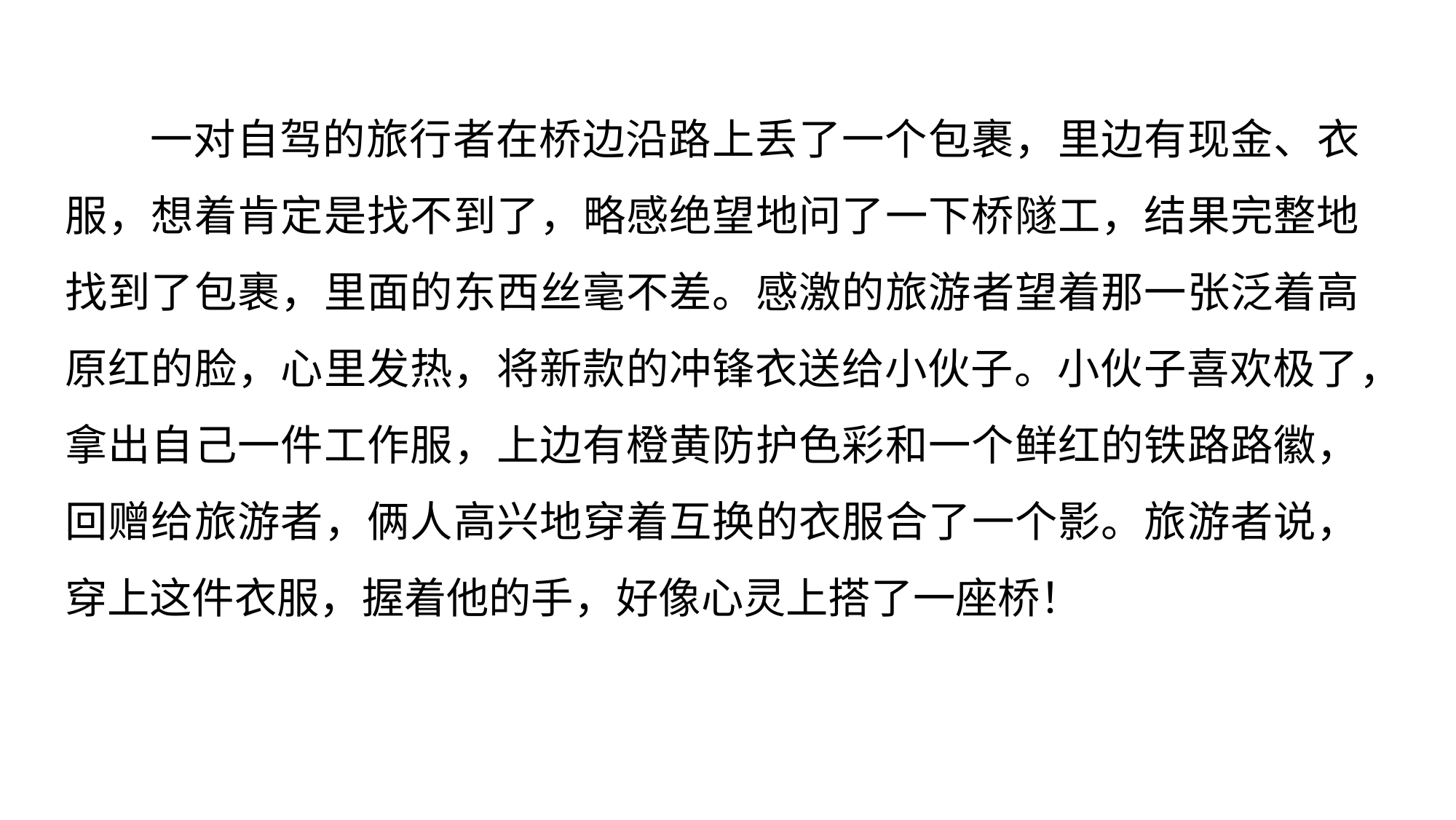

一对自驾的旅行者在桥边沿路上丢了一个包裹，里边有现金、衣服，想着肯定是找不到了，略感绝望地问了一下桥隧工，结果完整地找到了包裹，里面的东西丝毫不差。感激的旅游者望着那一张泛着高原红的脸，心里发热，将新款的冲锋衣送给小伙子。小伙子喜欢极了，拿出自己一件工作服，上边有橙黄防护色彩和一个鲜红的铁路路徽，回赠给旅游者，俩人高兴地穿着互换的衣服合了一个影。旅游者说，穿上这件衣服，握着他的手，好像心灵上搭了一座桥！